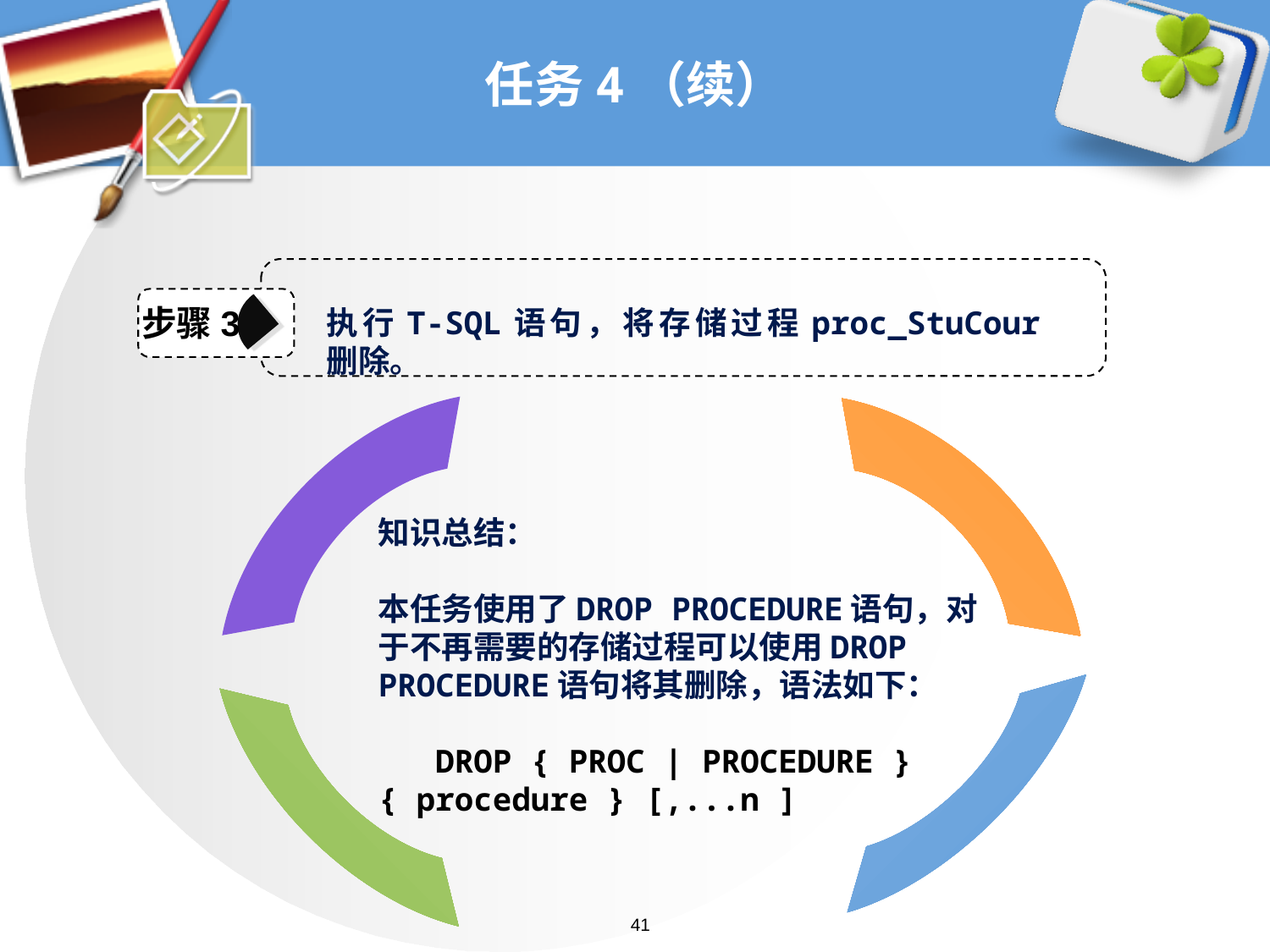

# 任务4（续）

步骤3
执行T-SQL语句，将存储过程proc_StuCour 删除。

知识总结：

本任务使用了DROP PROCEDURE语句，对于不再需要的存储过程可以使用DROP PROCEDURE语句将其删除，语法如下：

   DROP { PROC | PROCEDURE } { procedure } [,...n ]

41